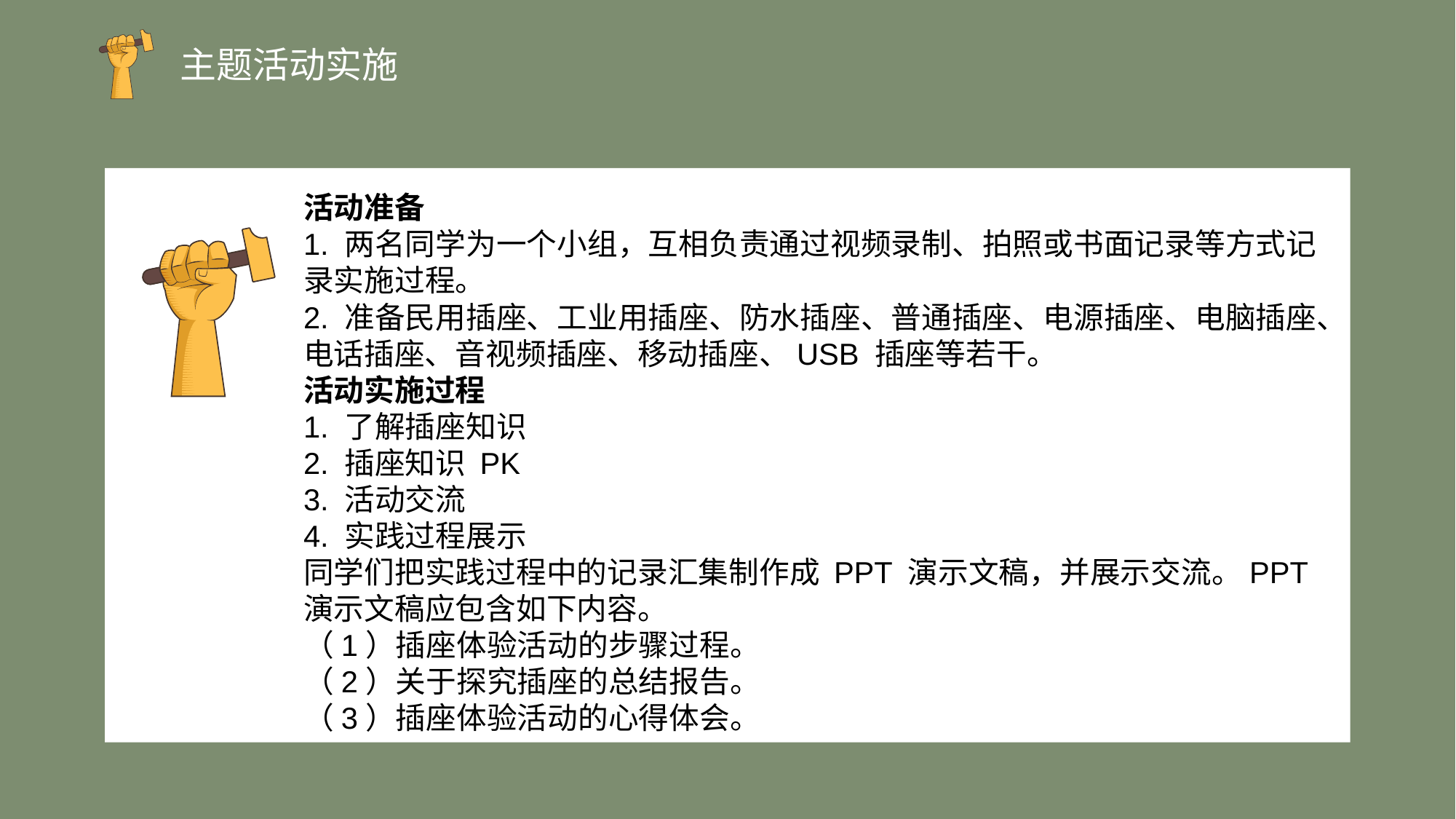

主题活动实施

活动准备
1. 两名同学为一个小组，互相负责通过视频录制、拍照或书面记录等方式记录实施过程。
2. 准备民用插座、工业用插座、防水插座、普通插座、电源插座、电脑插座、电话插座、音视频插座、移动插座、USB 插座等若干。
活动实施过程
1. 了解插座知识
2. 插座知识 PK
3. 活动交流
4. 实践过程展示
同学们把实践过程中的记录汇集制作成 PPT 演示文稿，并展示交流。PPT 演示文稿应包含如下内容。
（1）插座体验活动的步骤过程。
（2）关于探究插座的总结报告。
（3）插座体验活动的心得体会。